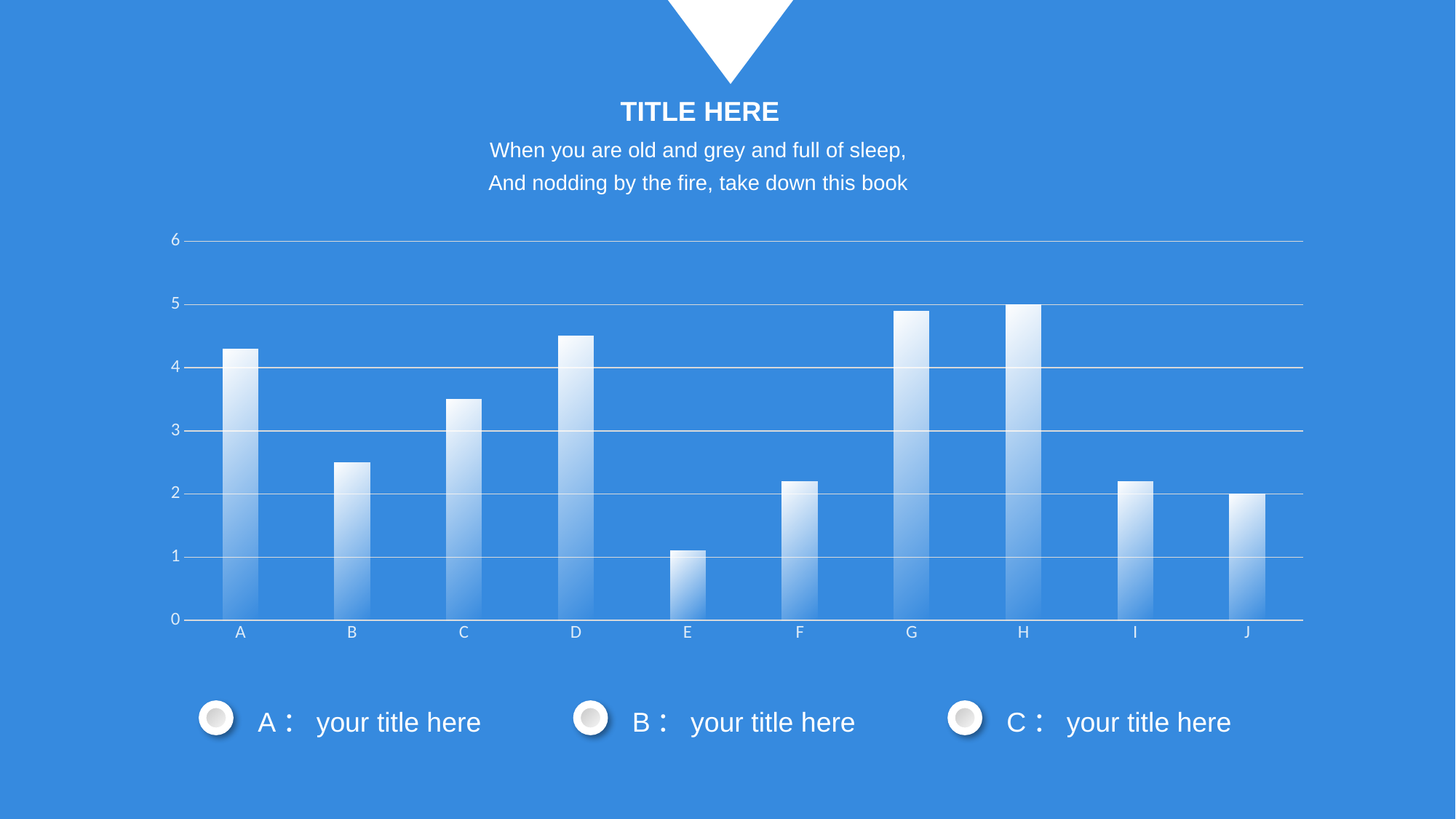

### Chart

| Category | 系列 1 |
|---|---|
| A | 4.3 |
| B | 2.5 |
| C | 3.5 |
| D | 4.5 |
| E | 1.1 |
| F | 2.2 |
| G | 4.9 |
| H | 5.0 |
| I | 2.2 |
| J | 2.0 |
A：your title here

B：your title here

C：your title here